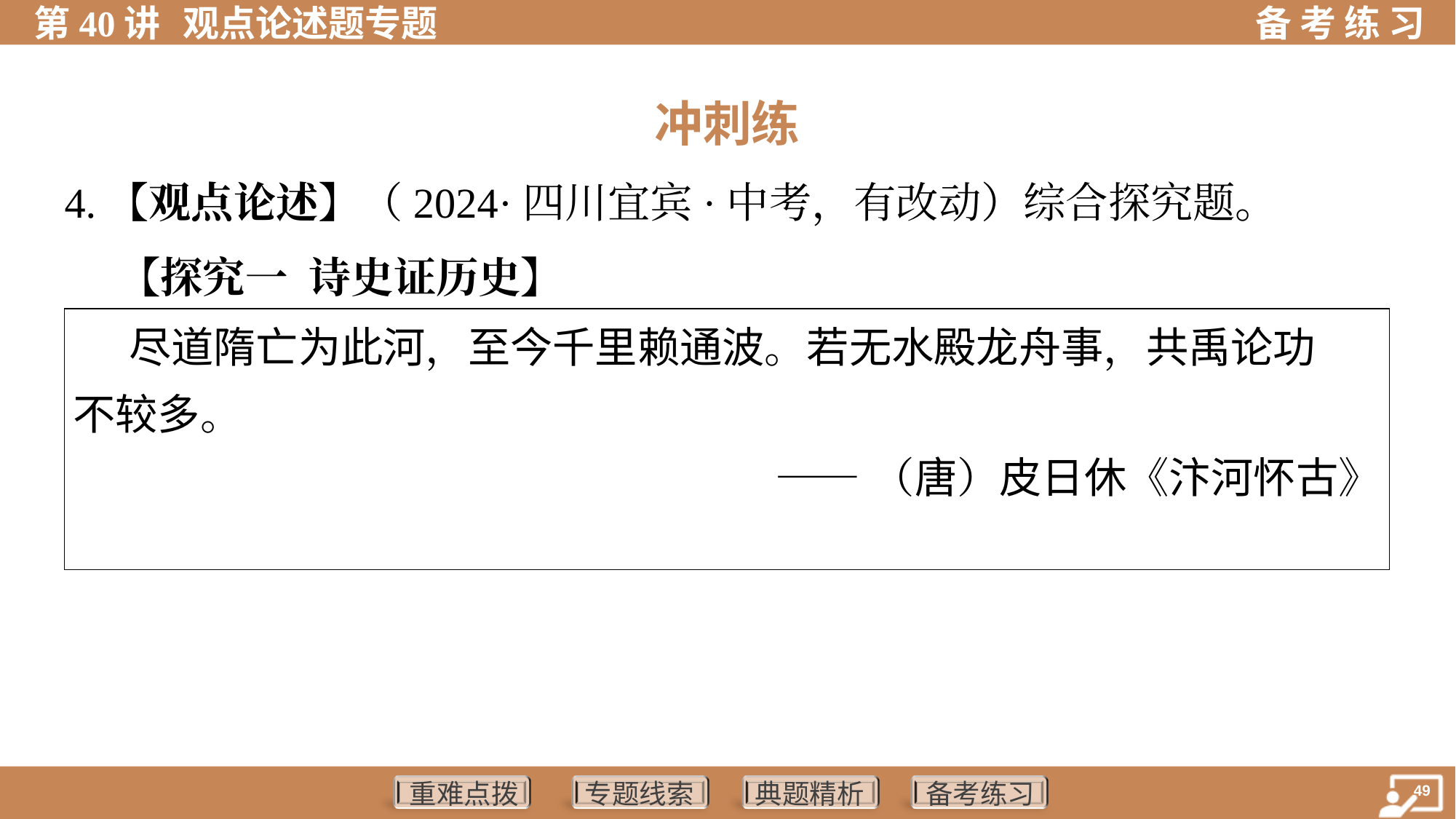

冲刺练
4.【观点论述】（2024·四川宜宾·中考，有改动）综合探究题。
    【探究一  诗史证历史】
| 尽道隋亡为此河，至今千里赖通波。若无水殿龙舟事，共禹论功 不较多。 ——（唐）皮日休《汴河怀古》 |
| --- |